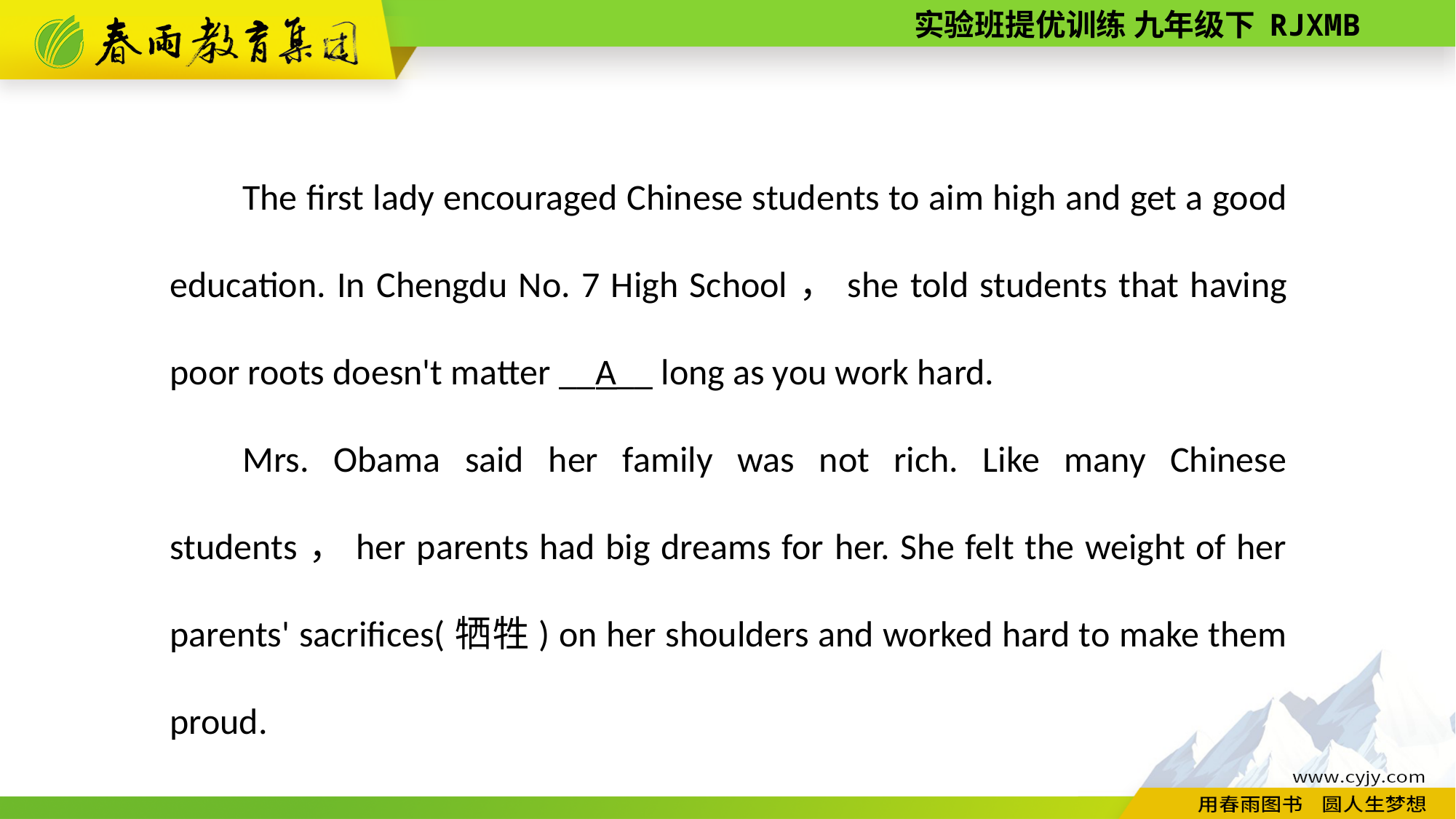

The first lady encouraged Chinese students to aim high and get a good education. In Chengdu No. 7 High School，she told students that having poor roots doesn't matter __A__ long as you work hard.
Mrs. Obama said her family was not rich. Like many Chinese students，her parents had big dreams for her. She felt the weight of her parents' sacrifices(牺牲) on her shoulders and worked hard to make them proud.